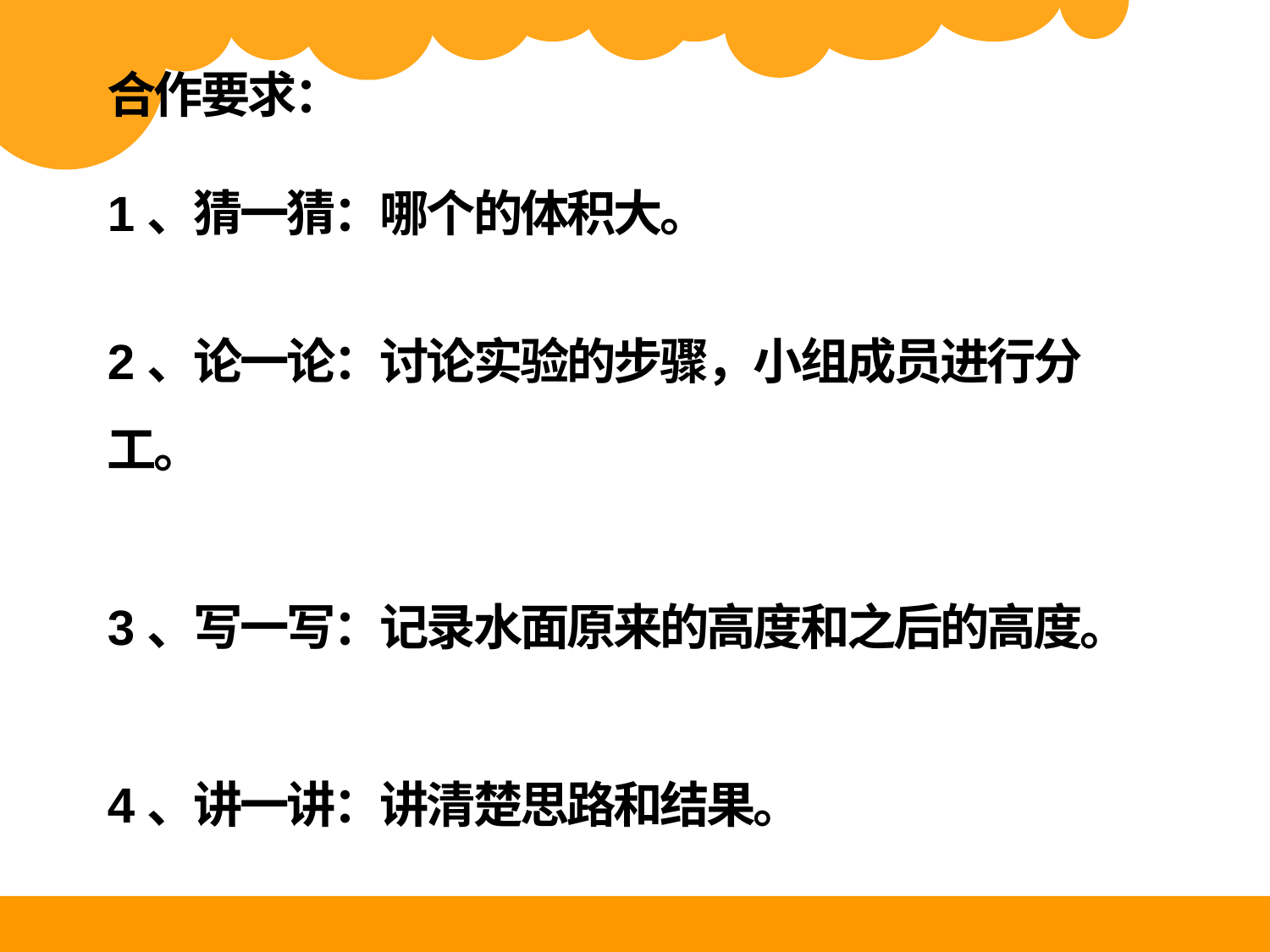

合作要求：

1、猜一猜：哪个的体积大。

2、论一论：讨论实验的步骤，小组成员进行分工。

3、写一写：记录水面原来的高度和之后的高度。

4、讲一讲：讲清楚思路和结果。